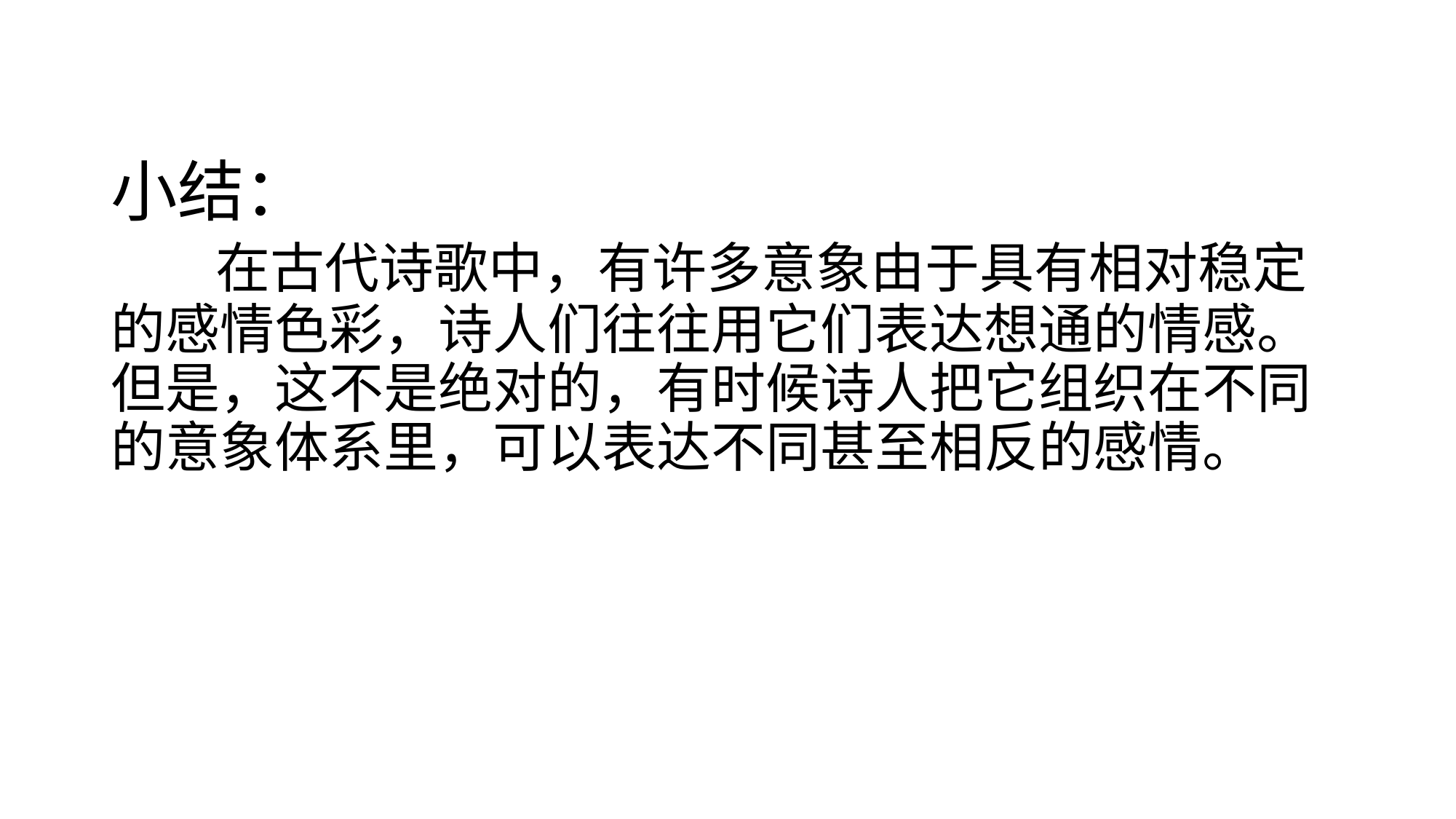

# 小结： 在古代诗歌中，有许多意象由于具有相对稳定的感情色彩，诗人们往往用它们表达想通的情感。但是，这不是绝对的，有时候诗人把它组织在不同的意象体系里，可以表达不同甚至相反的感情。